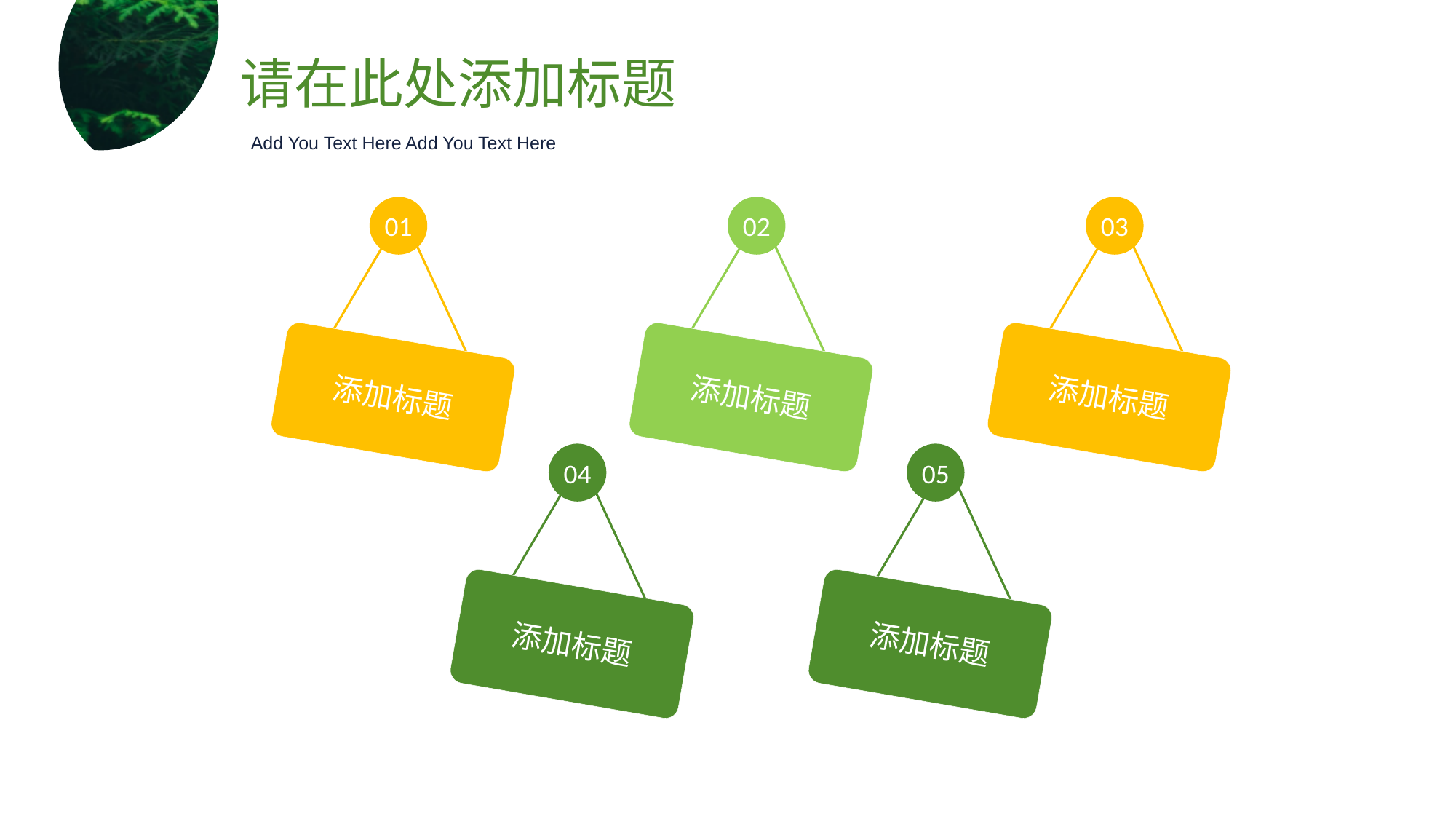

请在此处添加标题
Add You Text Here Add You Text Here
01
02
03

添加标题
添加标题
添加标题
04
05

添加标题
添加标题